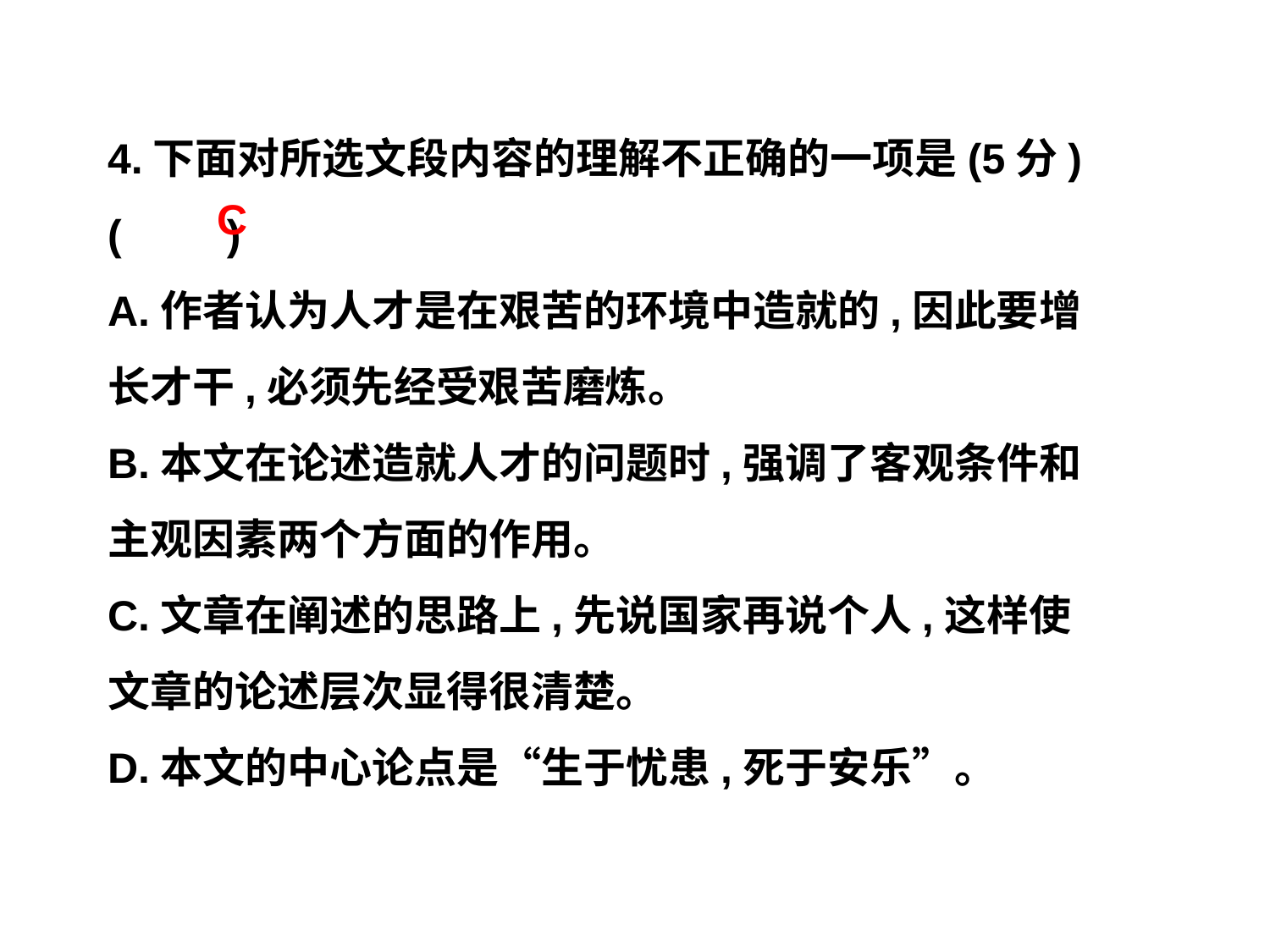

4.下面对所选文段内容的理解不正确的一项是(5分)(　　)
A.作者认为人才是在艰苦的环境中造就的,因此要增长才干,必须先经受艰苦磨炼。
B.本文在论述造就人才的问题时,强调了客观条件和主观因素两个方面的作用。
C.文章在阐述的思路上,先说国家再说个人,这样使文章的论述层次显得很清楚。
D.本文的中心论点是“生于忧患,死于安乐”。
C